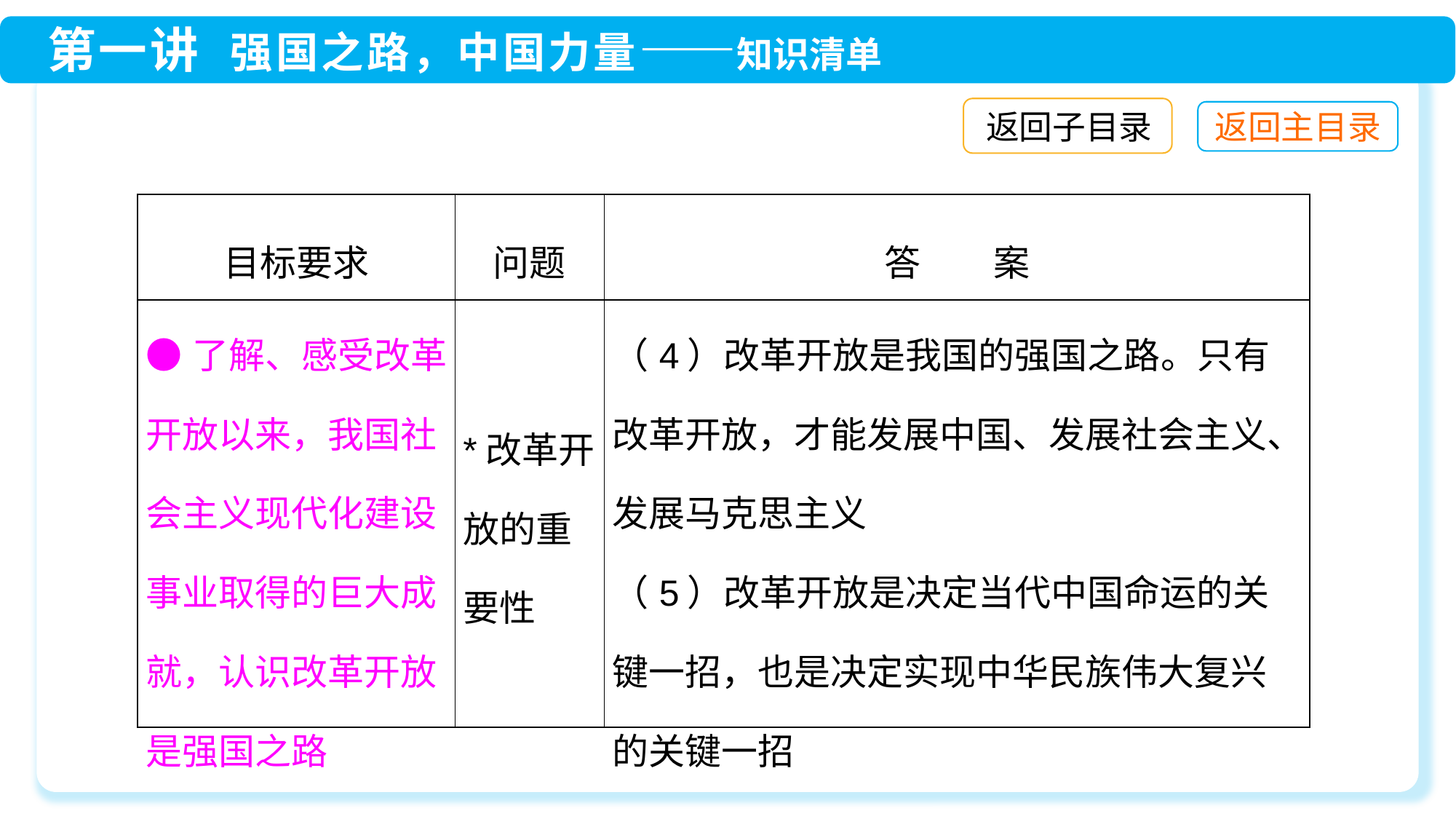

返回子目录
| 目标要求 | 问题 | 答　　案 |
| --- | --- | --- |
| ●了解、感受改革开放以来，我国社会主义现代化建设事业取得的巨大成就，认识改革开放是强国之路 | \*改革开放的重要性 | （4）改革开放是我国的强国之路。只有改革开放，才能发展中国、发展社会主义、发展马克思主义 （5）改革开放是决定当代中国命运的关键一招，也是决定实现中华民族伟大复兴的关键一招 |